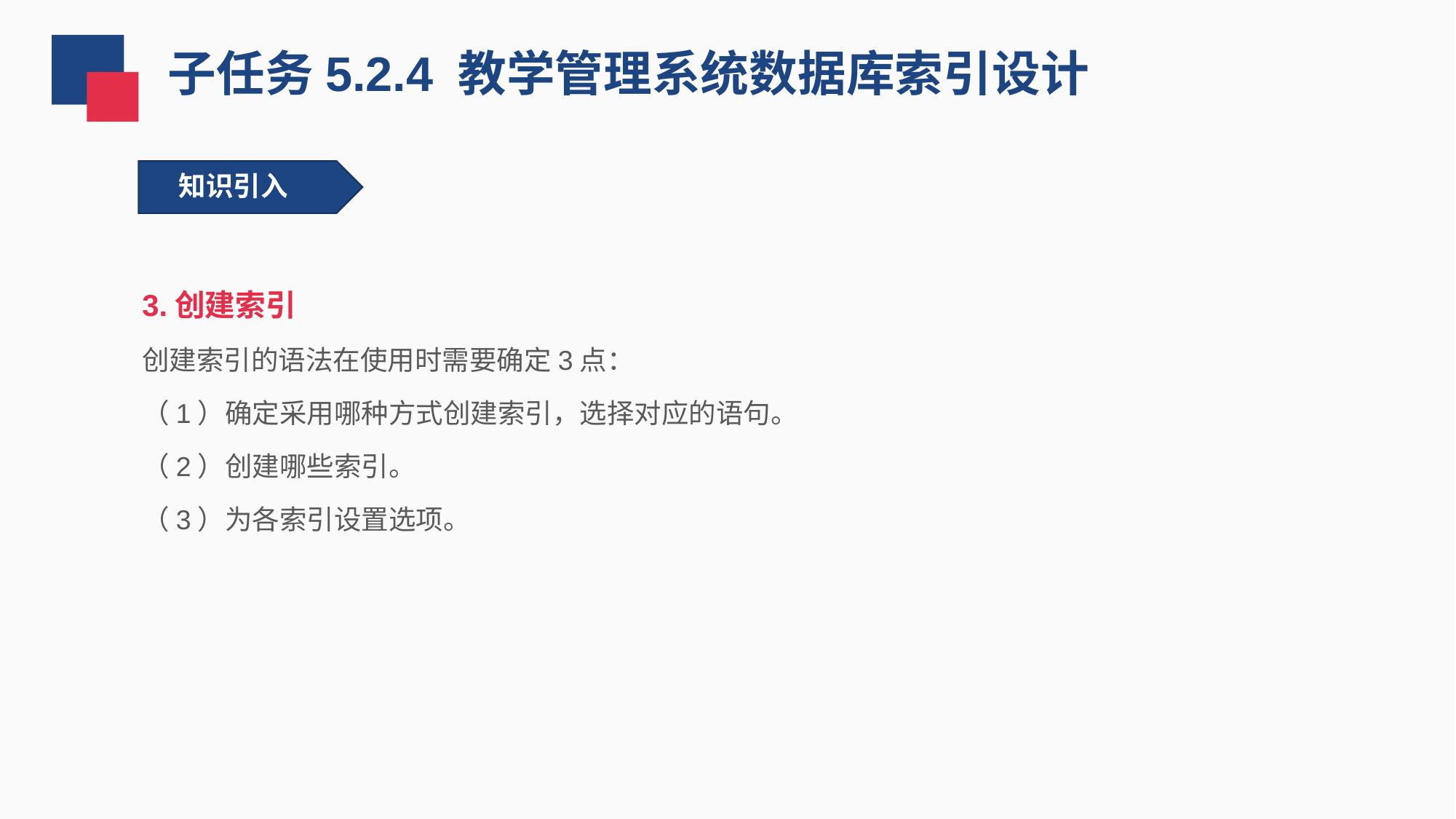

子任务5.2.4 教学管理系统数据库索引设计

知识引入
3.创建索引
创建索引的语法在使用时需要确定3点：
（1）确定采用哪种方式创建索引，选择对应的语句。
（2）创建哪些索引。
（3）为各索引设置选项。